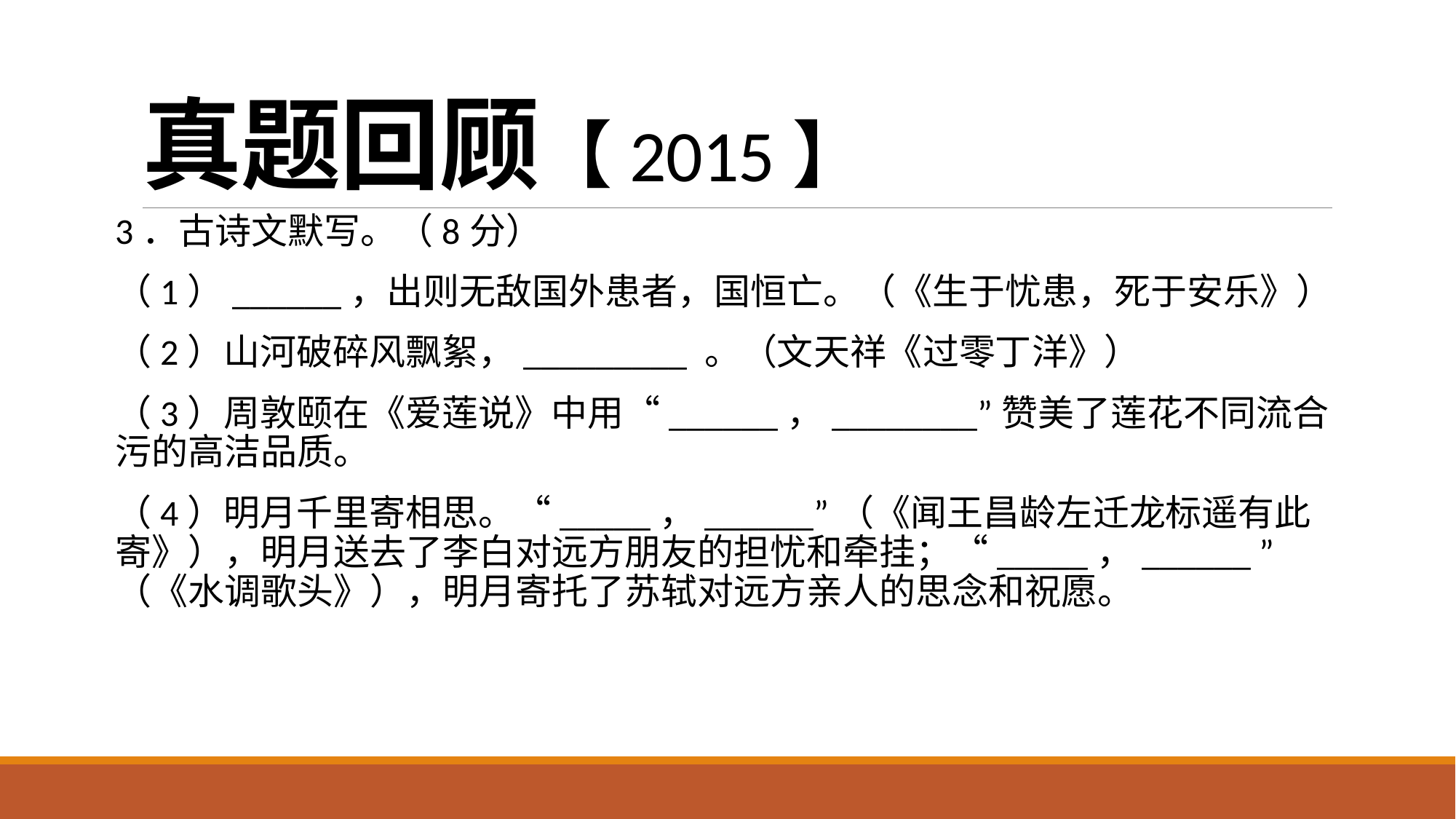

# 真题回顾【2015】
3．古诗文默写。（8分）
（1）______，出则无敌国外患者，国恒亡。（《生于忧患，死于安乐》）
（2）山河破碎风飘絮，_________ 。（文天祥《过零丁洋》）
（3）周敦颐在《爱莲说》中用“______，________”赞美了莲花不同流合污的高洁品质。
（4）明月千里寄相思。“_____，______”（《闻王昌龄左迁龙标遥有此寄》），明月送去了李白对远方朋友的担忧和牵挂；“_____，______ ”（《水调歌头》），明月寄托了苏轼对远方亲人的思念和祝愿。